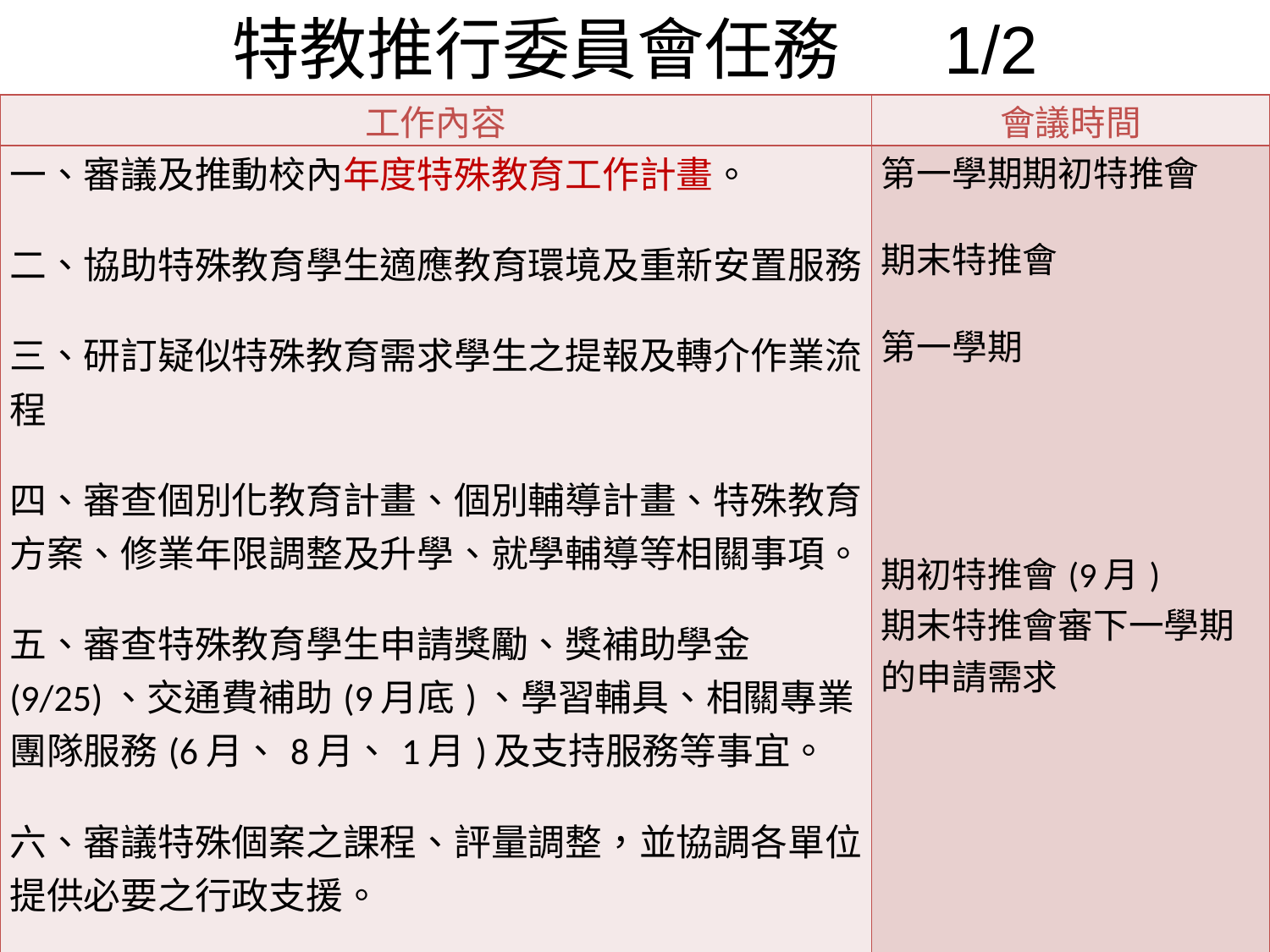

# 特教推行委員會任務      1/2
| 工作內容 | 會議時間 |
| --- | --- |
| 一、審議及推動校內年度特殊教育工作計畫。 二、協助特殊教育學生適應教育環境及重新安置服務。 三、研訂疑似特殊教育需求學生之提報及轉介作業流程    四、審查個別化教育計畫、個別輔導計畫、特殊教育方案、修業年限調整及升學、就學輔導等相關事項。   五、審查特殊教育學生申請獎勵、獎補助學金(9/25)、交通費補助(9月底)、學習輔具、相關專業團隊服務(6月、8月、1月)及支持服務等事宜。 六、審議特殊個案之課程、評量調整，並協調各單位提供必要之行政支援。 | 第一學期期初特推會   期末特推會 第一學期   期初特推會(9月) 期末特推會審下一學期的申請需求 |